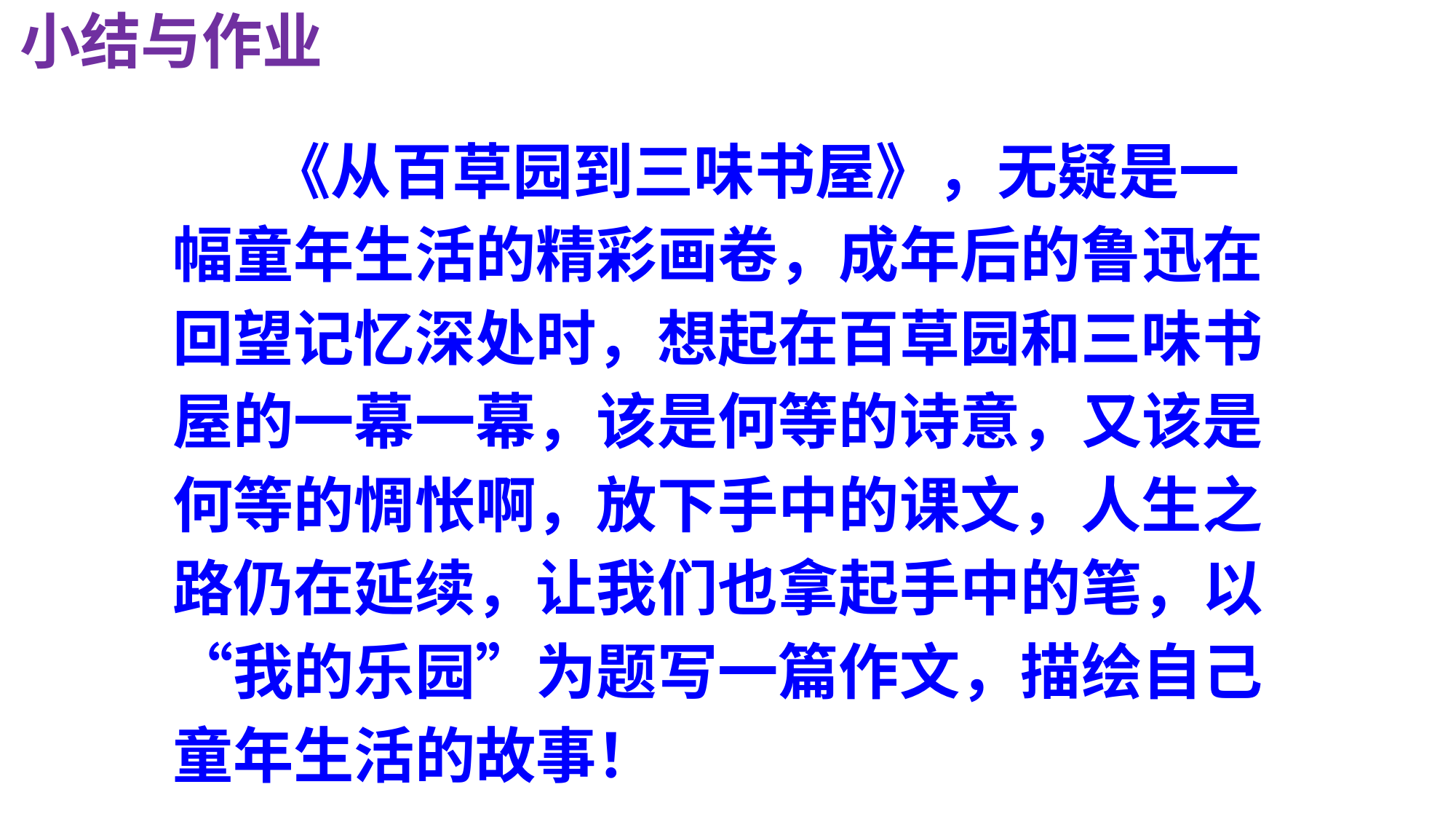

小结与作业
       《从百草园到三味书屋》，无疑是一幅童年生活的精彩画卷，成年后的鲁迅在回望记忆深处时，想起在百草园和三味书屋的一幕一幕，该是何等的诗意，又该是何等的惆怅啊，放下手中的课文，人生之路仍在延续，让我们也拿起手中的笔，以“我的乐园”为题写一篇作文，描绘自己童年生活的故事！